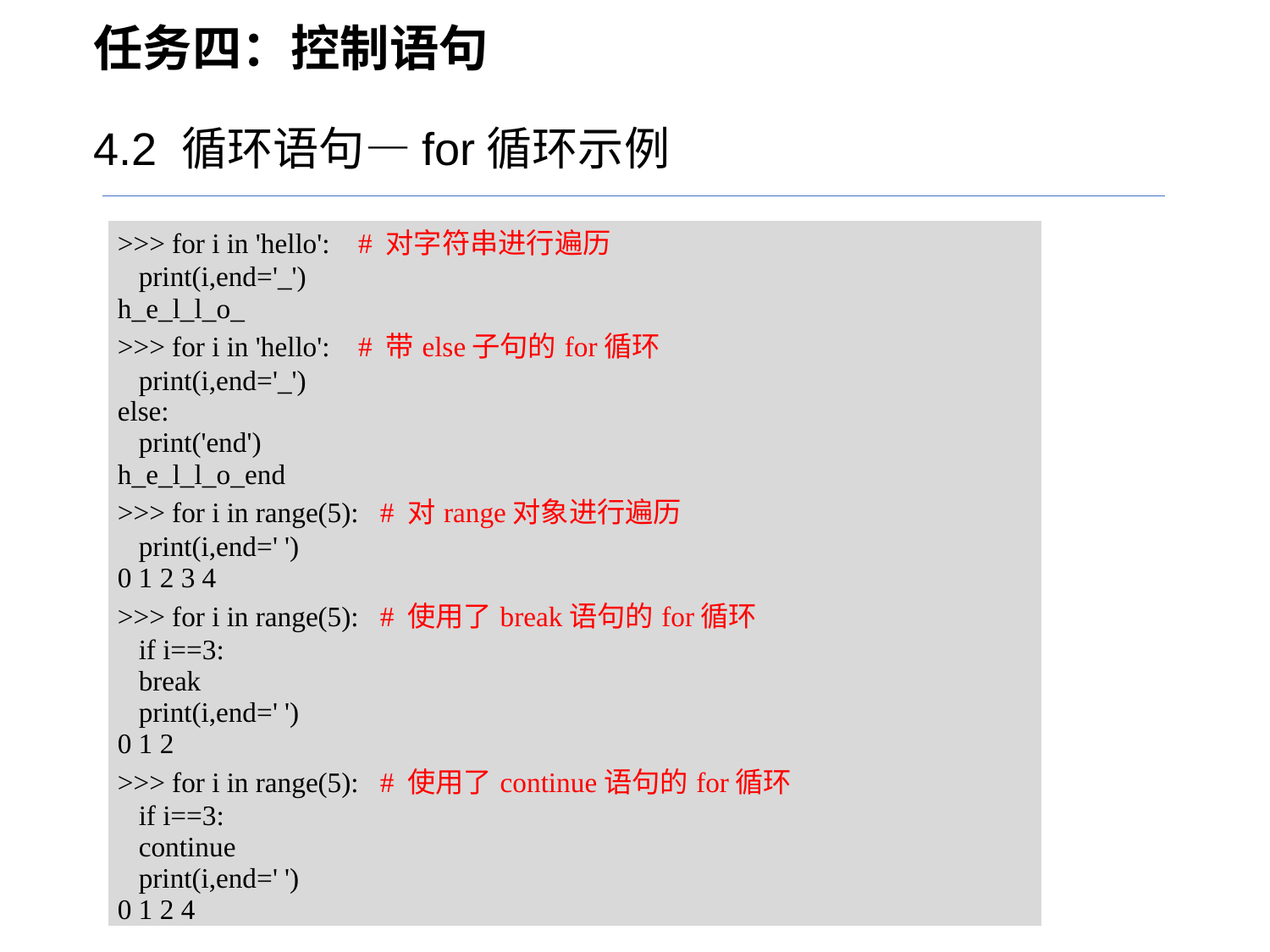

任务四：控制语句
4.2 循环语句—for循环示例
| >>> for i in 'hello': # 对字符串进行遍历 print(i,end='\_') h\_e\_l\_l\_o\_ >>> for i in 'hello': # 带else子句的for循环 print(i,end='\_') else: print('end') h\_e\_l\_l\_o\_end >>> for i in range(5): # 对range对象进行遍历 print(i,end=' ') 0 1 2 3 4 >>> for i in range(5): # 使用了break语句的for循环 if i==3: break print(i,end=' ') 0 1 2 >>> for i in range(5): # 使用了continue语句的for循环 if i==3: continue print(i,end=' ') 0 1 2 4 |
| --- |